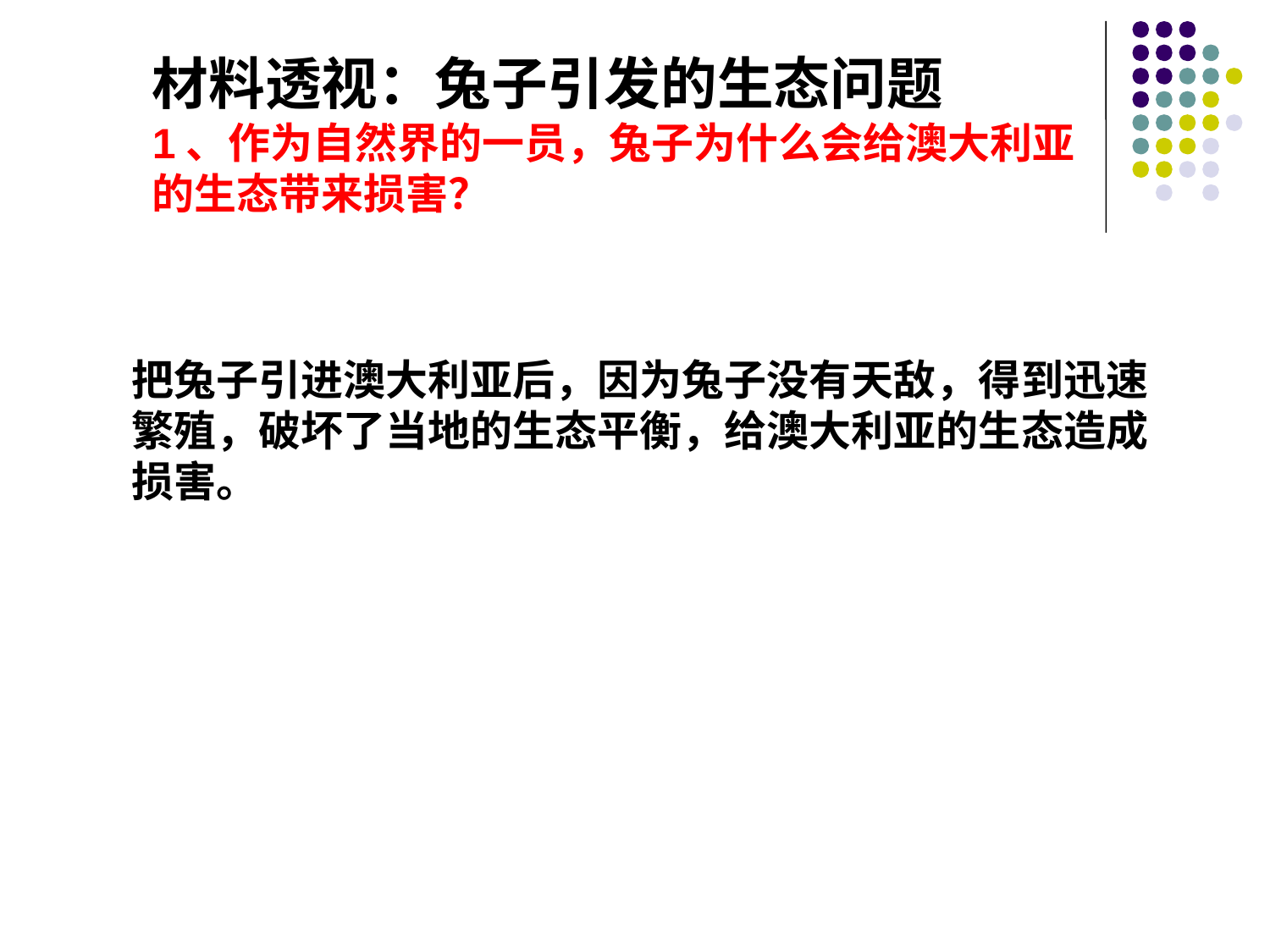

材料透视：兔子引发的生态问题
1、作为自然界的一员，兔子为什么会给澳大利亚的生态带来损害？

把兔子引进澳大利亚后，因为兔子没有天敌，得到迅速繁殖，破坏了当地的生态平衡，给澳大利亚的生态造成损害。